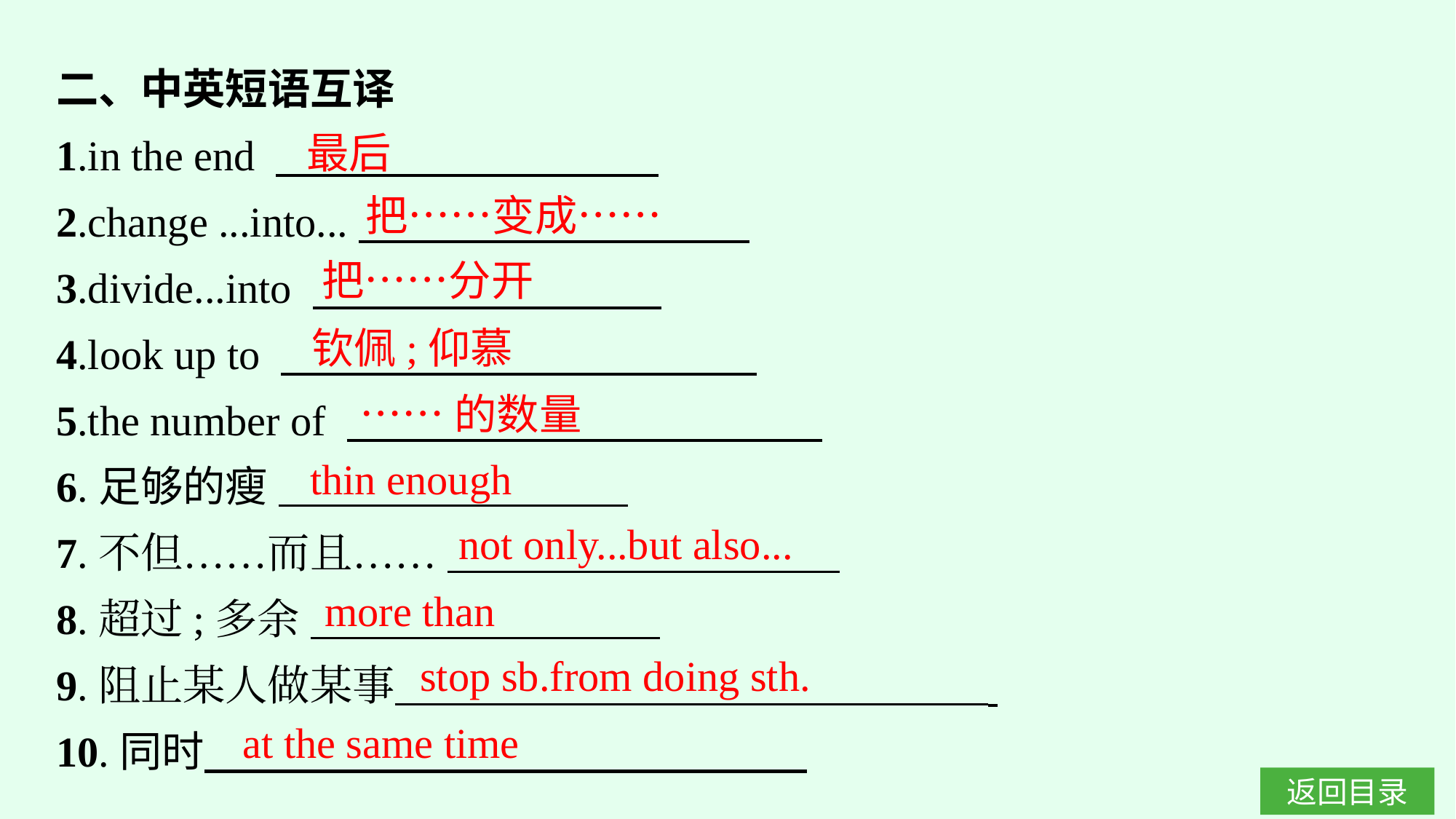

二、中英短语互译
1.in the end
2.change ...into...
3.divide...into
4.look up to
5.the number of
6.足够的瘦
7.不但……而且……
8.超过;多余
9.阻止某人做某事
10.同时
最后
把……变成……
把……分开
钦佩;仰慕
……的数量
thin enough
not only...but also...
more than
stop sb.from doing sth.
at the same time